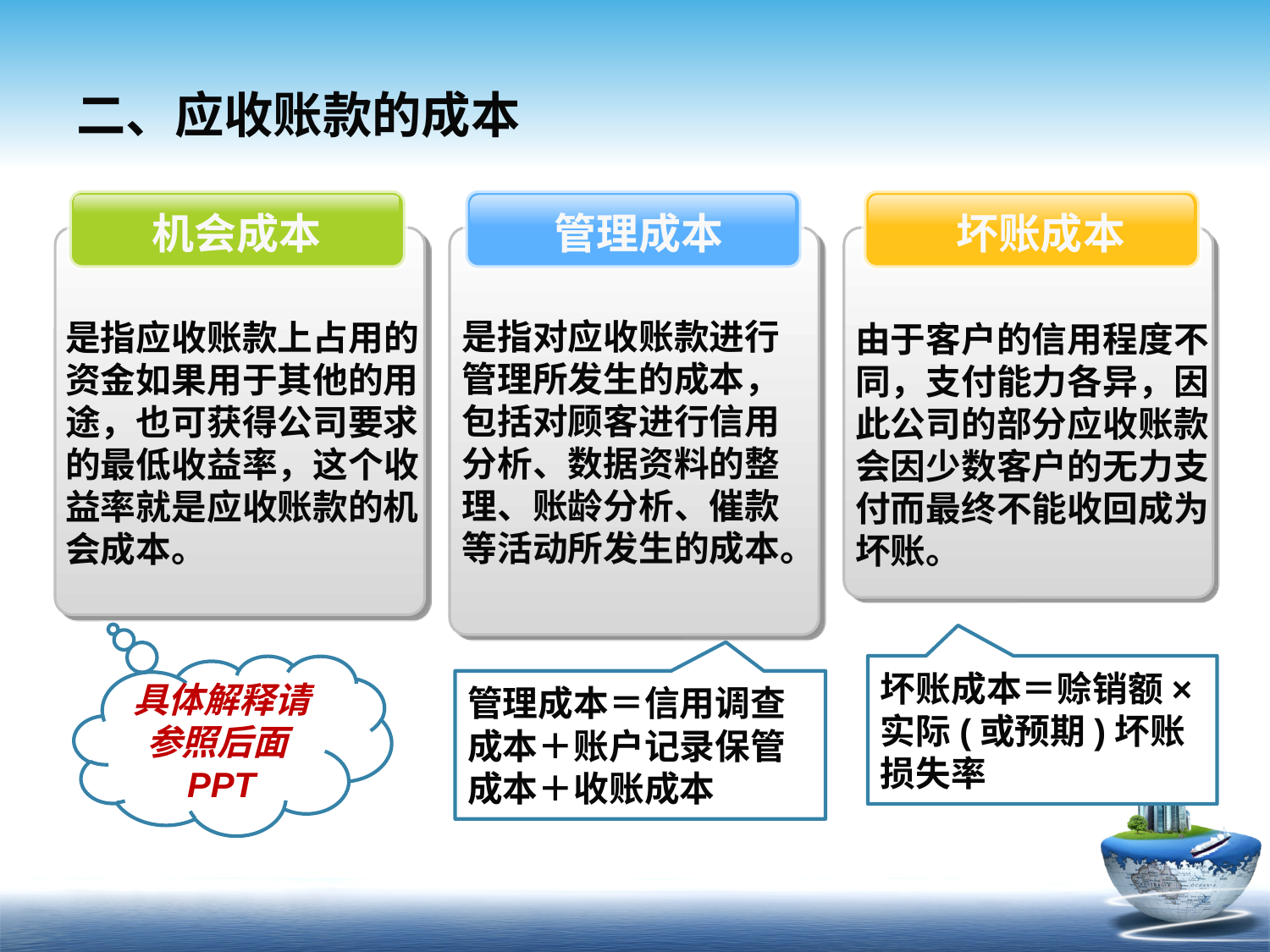

# 二、应收账款的成本

机会成本
管理成本
坏账成本

是指对应收账款进行管理所发生的成本，包括对顾客进行信用分析、数据资料的整理、账龄分析、催款等活动所发生的成本。

是指应收账款上占用的资金如果用于其他的用途，也可获得公司要求的最低收益率，这个收益率就是应收账款的机会成本。

由于客户的信用程度不同，支付能力各异，因此公司的部分应收账款会因少数客户的无力支付而最终不能收回成为坏账。
具体解释请参照后面PPT
坏账成本＝赊销额×实际(或预期)坏账损失率
管理成本＝信用调查成本＋账户记录保管成本＋收账成本